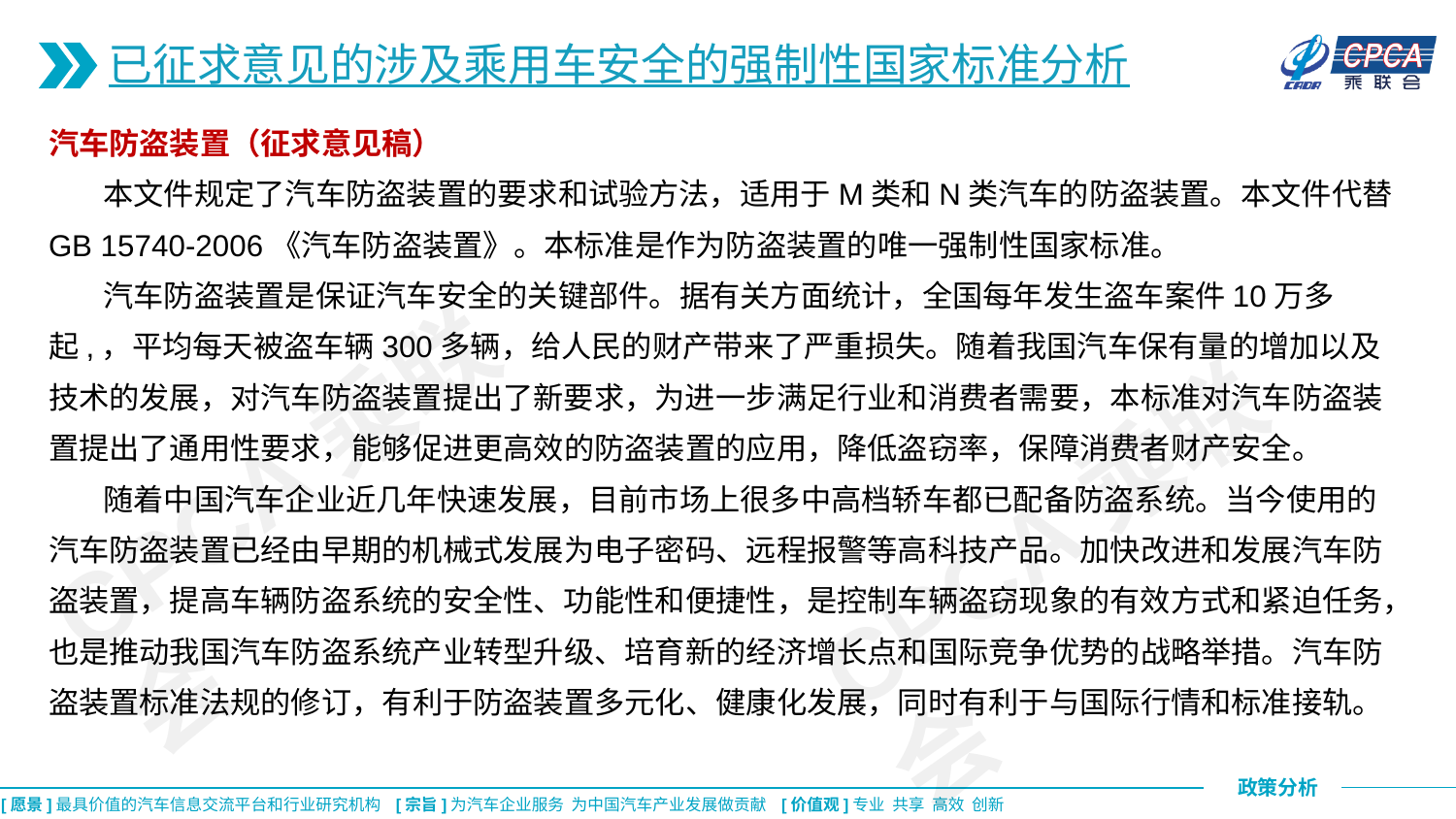

已征求意见的涉及乘用车安全的强制性国家标准分析
汽车防盗装置（征求意见稿）
       本文件规定了汽车防盗装置的要求和试验方法，适用于M类和N类汽车的防盗装置。本文件代替GB 15740-2006《汽车防盗装置》。本标准是作为防盗装置的唯一强制性国家标准。
       汽车防盗装置是保证汽车安全的关键部件。据有关方面统计，全国每年发生盗车案件10万多起,，平均每天被盗车辆300多辆，给人民的财产带来了严重损失。随着我国汽车保有量的增加以及技术的发展，对汽车防盗装置提出了新要求，为进一步满足行业和消费者需要，本标准对汽车防盗装置提出了通用性要求，能够促进更高效的防盗装置的应用，降低盗窃率，保障消费者财产安全。
       随着中国汽车企业近几年快速发展，目前市场上很多中高档轿车都已配备防盗系统。当今使用的汽车防盗装置已经由早期的机械式发展为电子密码、远程报警等高科技产品。加快改进和发展汽车防盗装置，提高车辆防盗系统的安全性、功能性和便捷性，是控制车辆盗窃现象的有效方式和紧迫任务，也是推动我国汽车防盗系统产业转型升级、培育新的经济增长点和国际竞争优势的战略举措。汽车防盗装置标准法规的修订，有利于防盗装置多元化、健康化发展，同时有利于与国际行情和标准接轨。
CPCA乘联会
CPCA乘联会